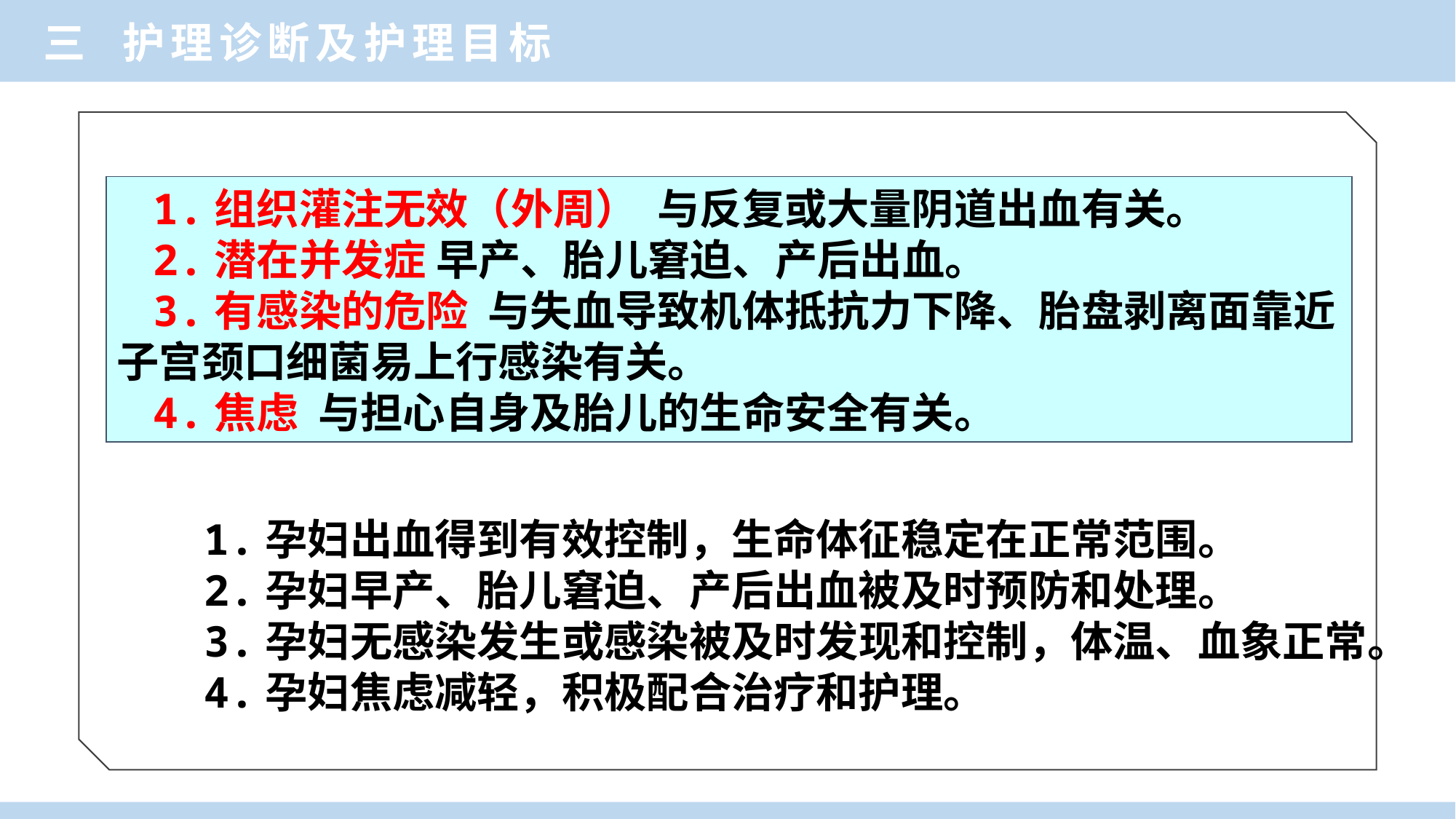

三  护理诊断及护理目标

1.组织灌注无效（外周）  与反复或大量阴道出血有关。
2.潜在并发症 早产、胎儿窘迫、产后出血。
3.有感染的危险  与失血导致机体抵抗力下降、胎盘剥离面靠近子宫颈口细菌易上行感染有关。
4.焦虑  与担心自身及胎儿的生命安全有关。
  1.孕妇出血得到有效控制，生命体征稳定在正常范围。
  2.孕妇早产、胎儿窘迫、产后出血被及时预防和处理。
  3.孕妇无感染发生或感染被及时发现和控制，体温、血象正常。
  4.孕妇焦虑减轻，积极配合治疗和护理。